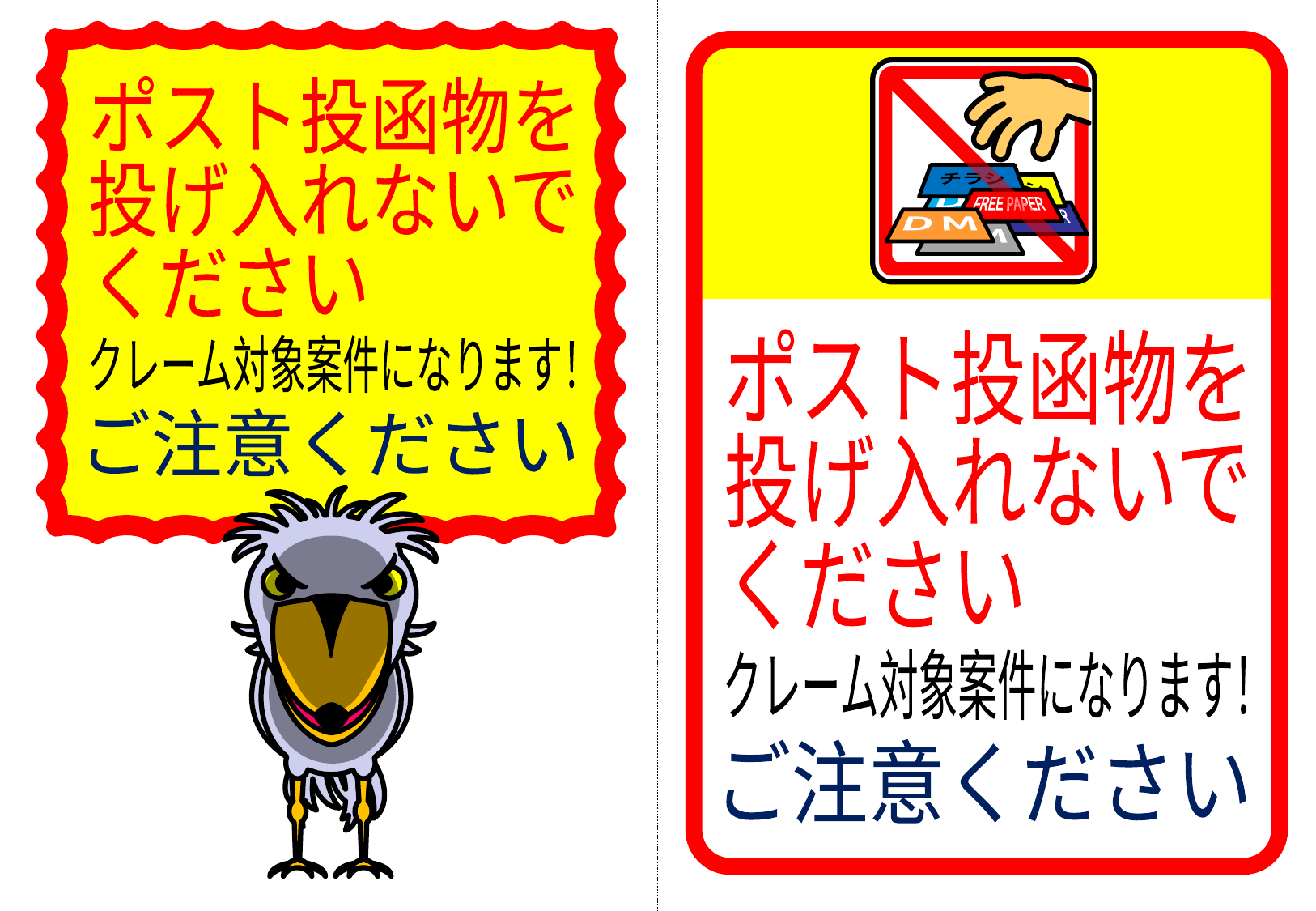

チラシ

FREE PAPER

ＤＭ

チラシ

ＤＭ
チラシ

FREE PAPER

ＤＭ

チラシ
ＤＭ
ポスト投函物を
投げ入れないで
ください
クレーム対象案件になります！
ご注意ください

ポスト投函物を
投げ入れないで
ください
クレーム対象案件になります！
ご注意ください